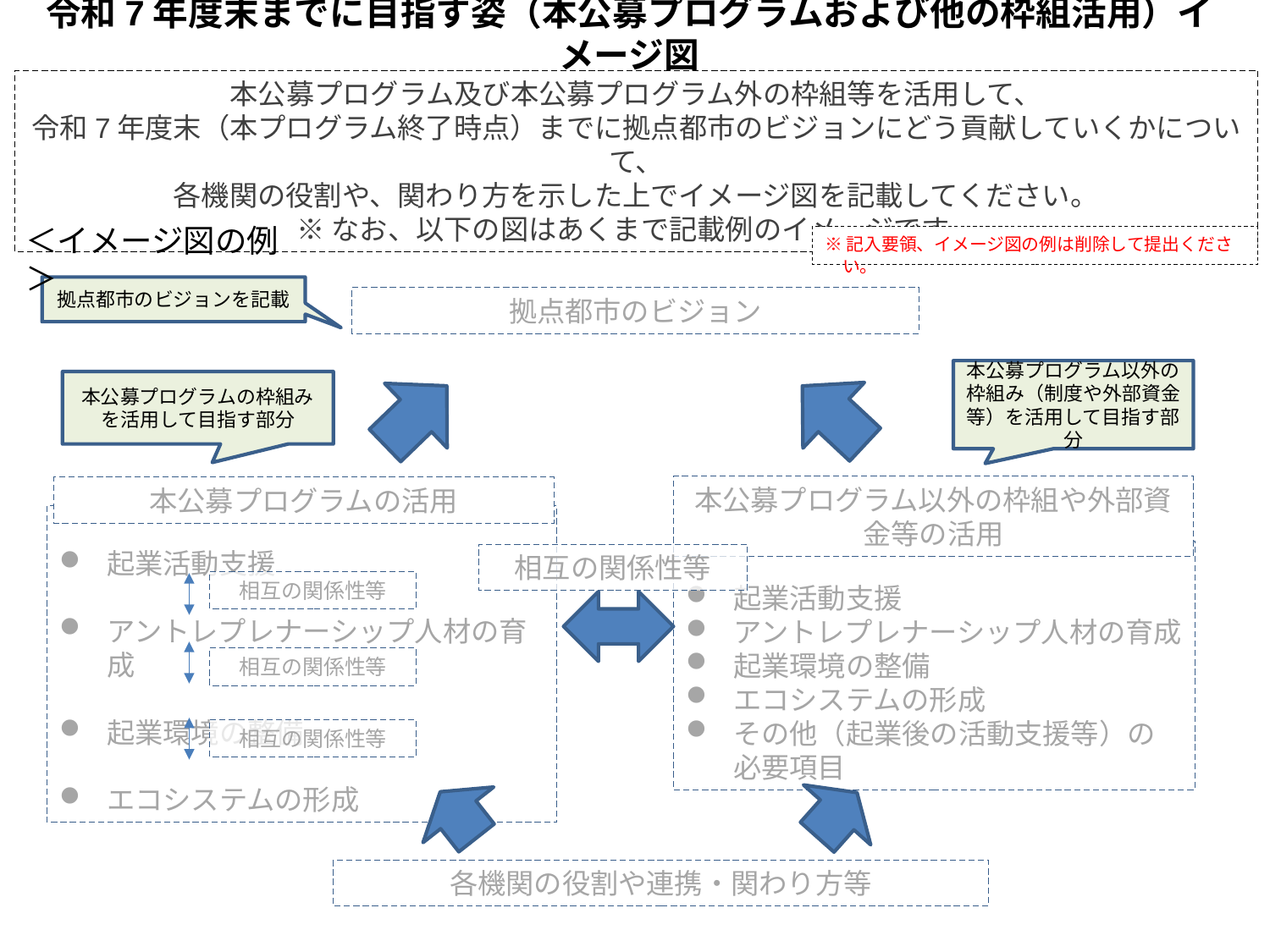

令和7年度末までに目指す姿（本公募プログラムおよび他の枠組活用）イメージ図
本公募プログラム及び本公募プログラム外の枠組等を活用して、
令和7年度末（本プログラム終了時点）までに拠点都市のビジョンにどう貢献していくかについて、
各機関の役割や、関わり方を示した上でイメージ図を記載してください。
※なお、以下の図はあくまで記載例のイメージです。
＜イメージ図の例＞
※記入要領、イメージ図の例は削除して提出ください。
拠点都市のビジョンを記載
拠点都市のビジョン
本公募プログラム以外の枠組み（制度や外部資金等）を活用して目指す部分
本公募プログラムの枠組みを活用して目指す部分

本公募プログラム以外の枠組や外部資金等の活用
本公募プログラムの活用

起業活動支援

アントレプレナーシップ人材の育成

起業環境の整備

エコシステムの形成

起業活動支援
アントレプレナーシップ人材の育成
起業環境の整備
エコシステムの形成
その他（起業後の活動支援等）の必要項目
相互の関係性等
相互の関係性等

相互の関係性等
相互の関係性等

各機関の役割や連携・関わり方等